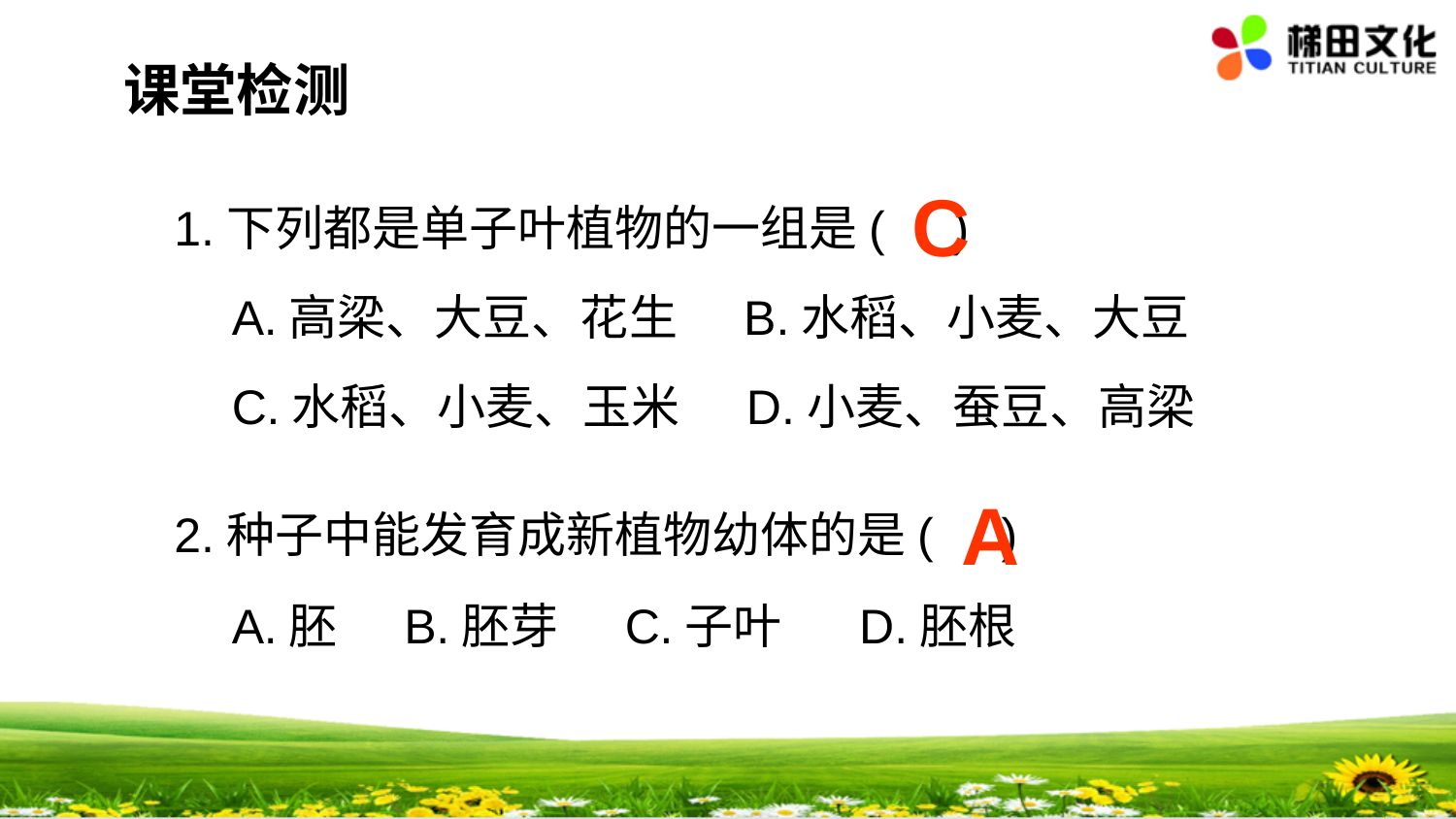

课堂检测
C
1.下列都是单子叶植物的一组是(     )
A.高梁、大豆、花生     B.水稻、小麦、大豆
C.水稻、小麦、玉米     D.小麦、蚕豆、高梁
A
2.种子中能发育成新植物幼体的是(     )
A.胚     B.胚芽     C.子叶      D.胚根